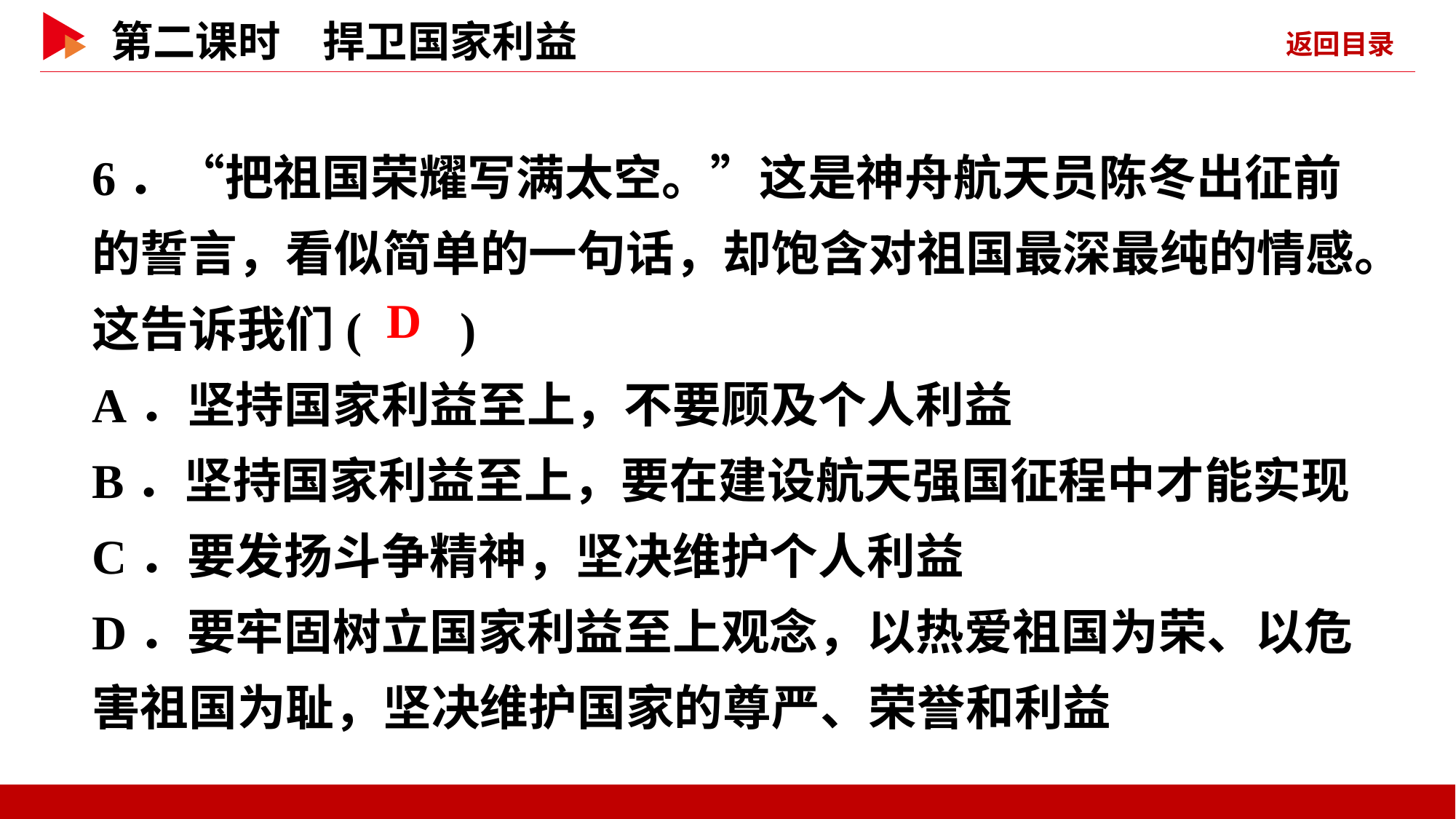

6．“把祖国荣耀写满太空。”这是神舟航天员陈冬出征前的誓言，看似简单的一句话，却饱含对祖国最深最纯的情感。这告诉我们(        )
A．坚持国家利益至上，不要顾及个人利益
B．坚持国家利益至上，要在建设航天强国征程中才能实现
C．要发扬斗争精神，坚决维护个人利益
D．要牢固树立国家利益至上观念，以热爱祖国为荣、以危害祖国为耻，坚决维护国家的尊严、荣誉和利益
   D